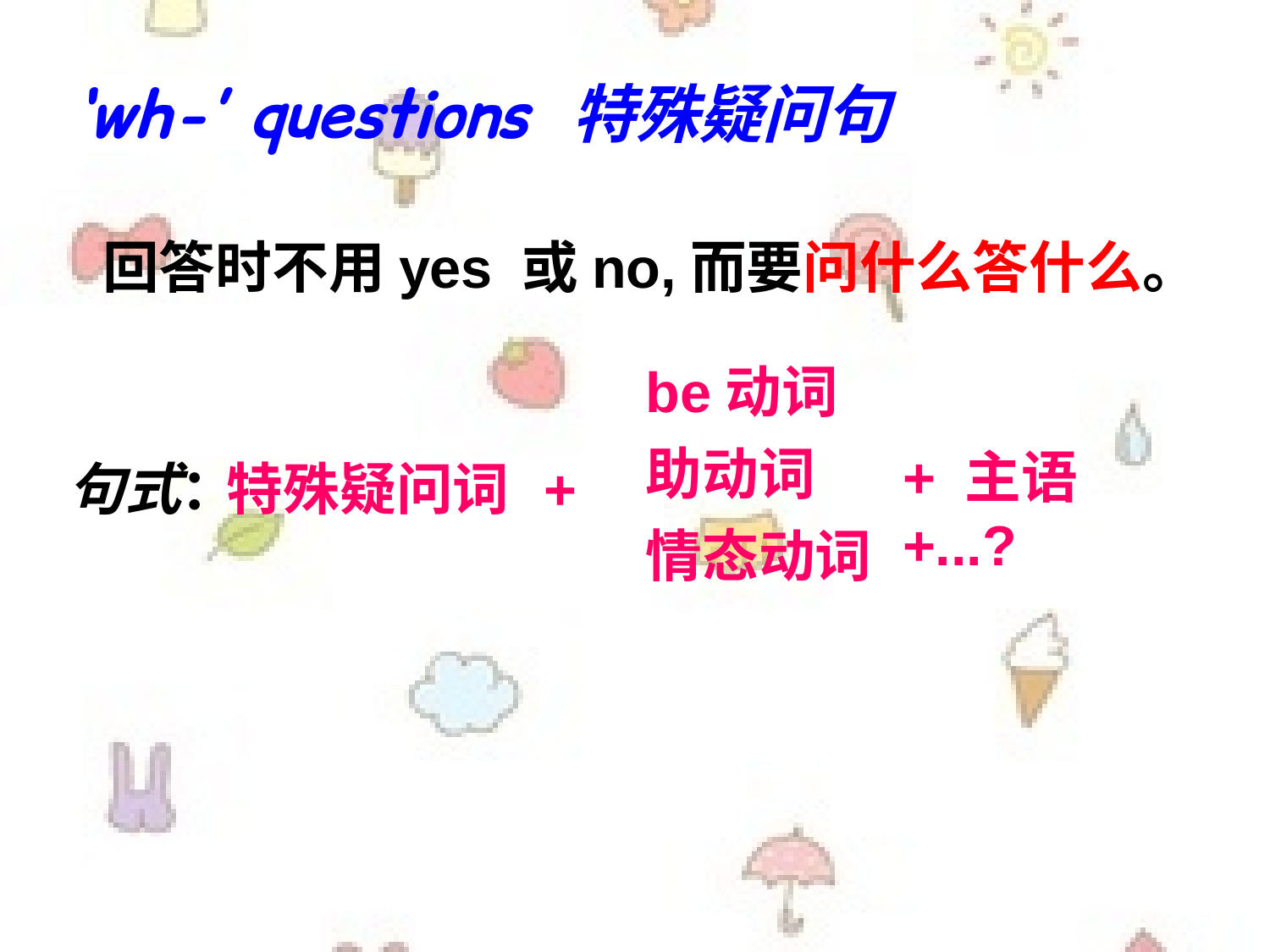

‘wh-’ questions 特殊疑问句
回答时不用yes 或no,而要问什么答什么。
be动词
助动词
情态动词
+ 主语 +...?
句式：
特殊疑问词
+